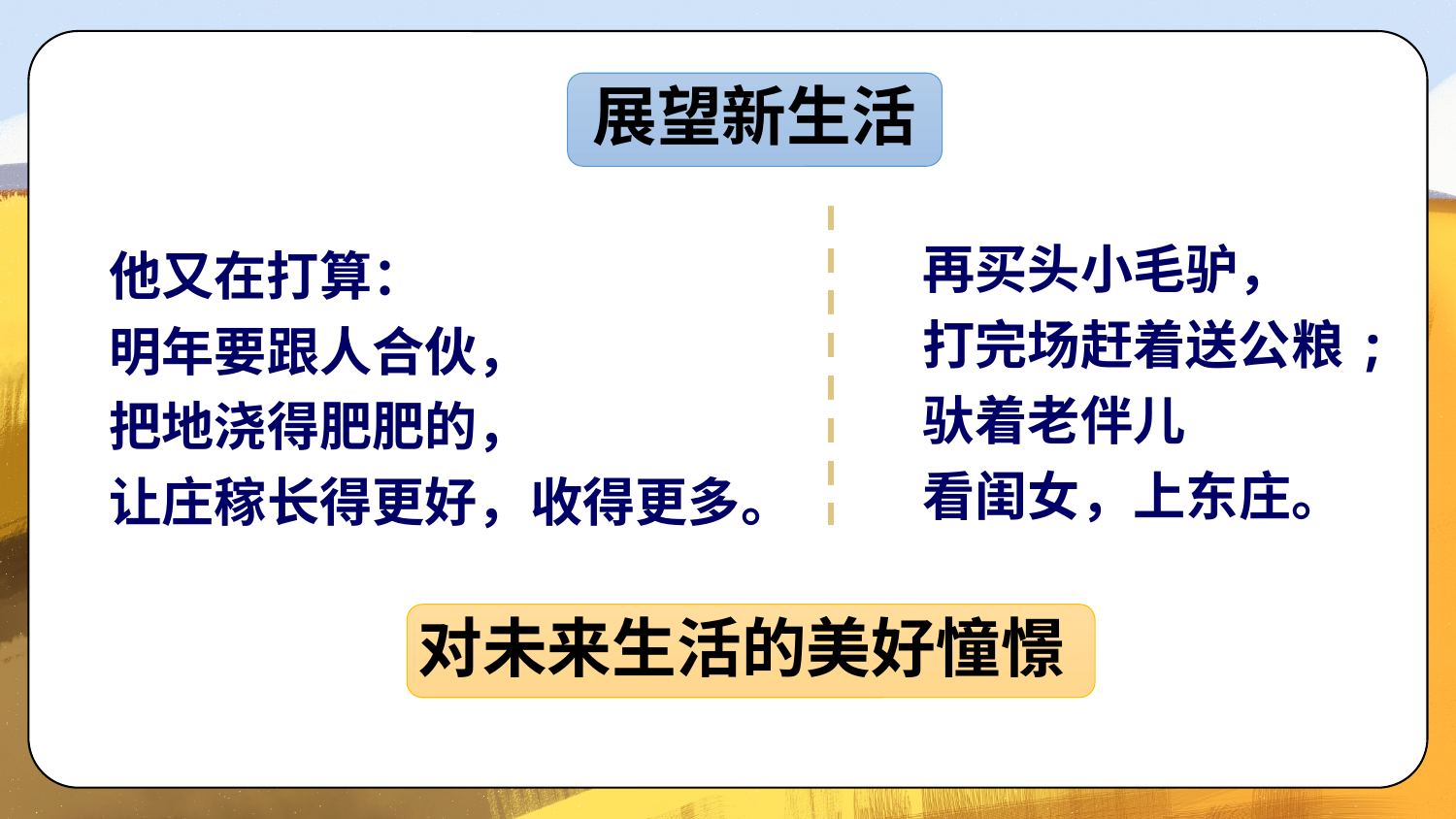

展望新生活

再买头小毛驴，
打完场赶着送公粮;
驮着老伴儿
看闺女，上东庄。
他又在打算：
明年要跟人合伙，
把地浇得肥肥的，
让庄稼长得更好，收得更多。
对未来生活的美好憧憬